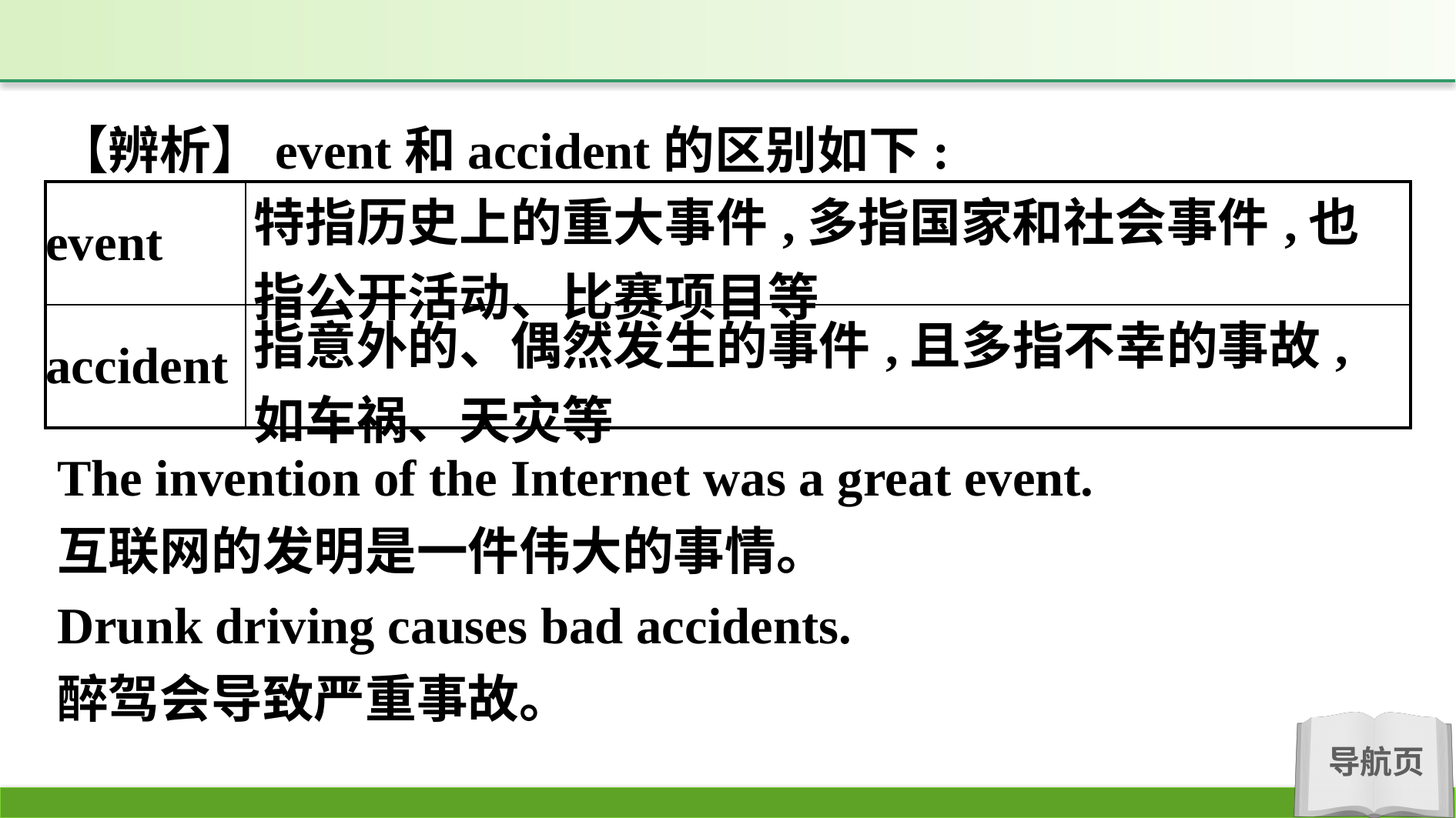

【辨析】event和accident的区别如下:
| event | 特指历史上的重大事件,多指国家和社会事件,也指公开活动、比赛项目等 |
| --- | --- |
| accident | 指意外的、偶然发生的事件,且多指不幸的事故,如车祸、天灾等 |
The invention of the Internet was a great event.
互联网的发明是一件伟大的事情。
Drunk driving causes bad accidents.
醉驾会导致严重事故。